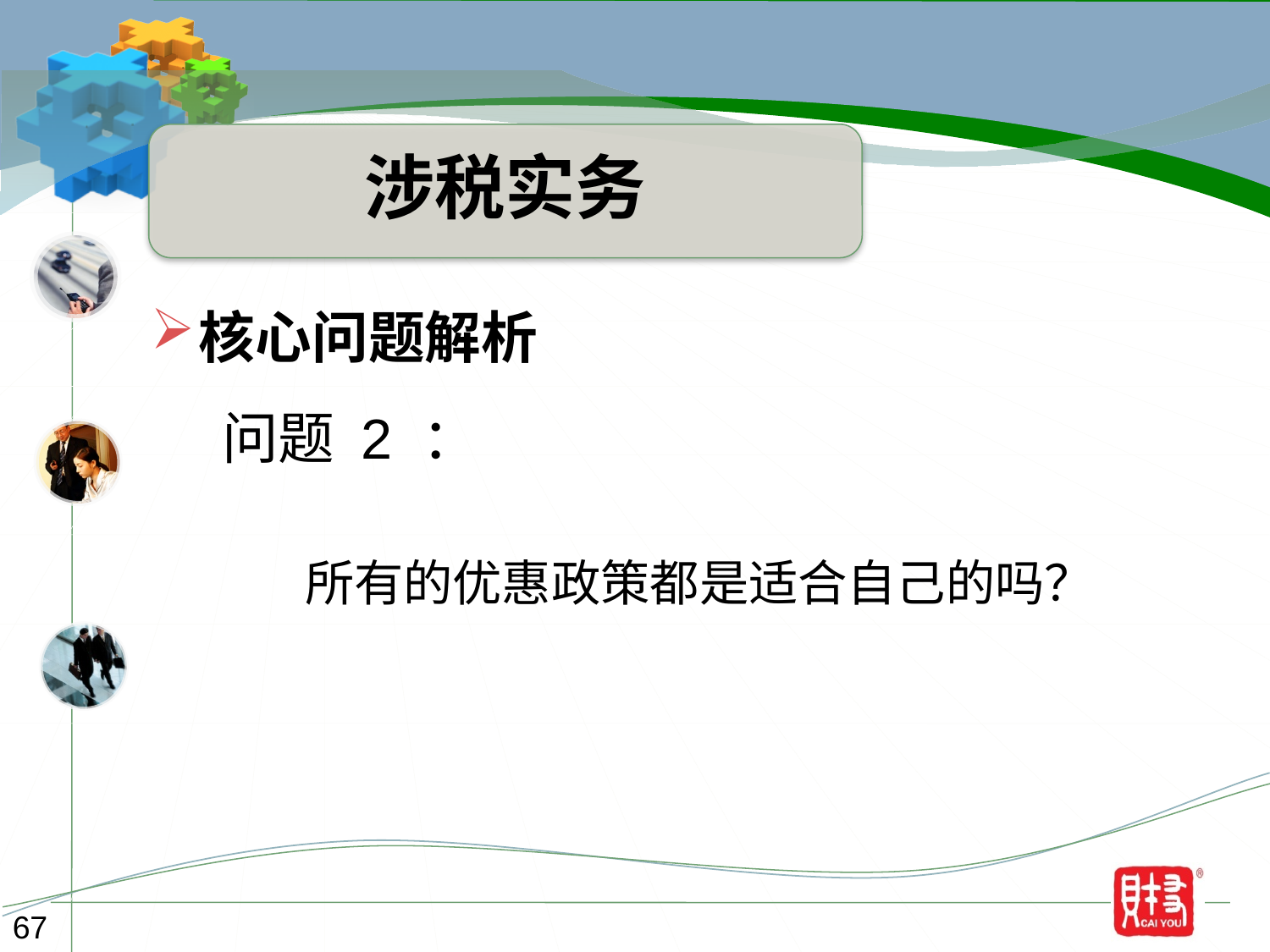

涉税实务
核心问题解析
问题 2 ：
所有的优惠政策都是适合自己的吗？
67